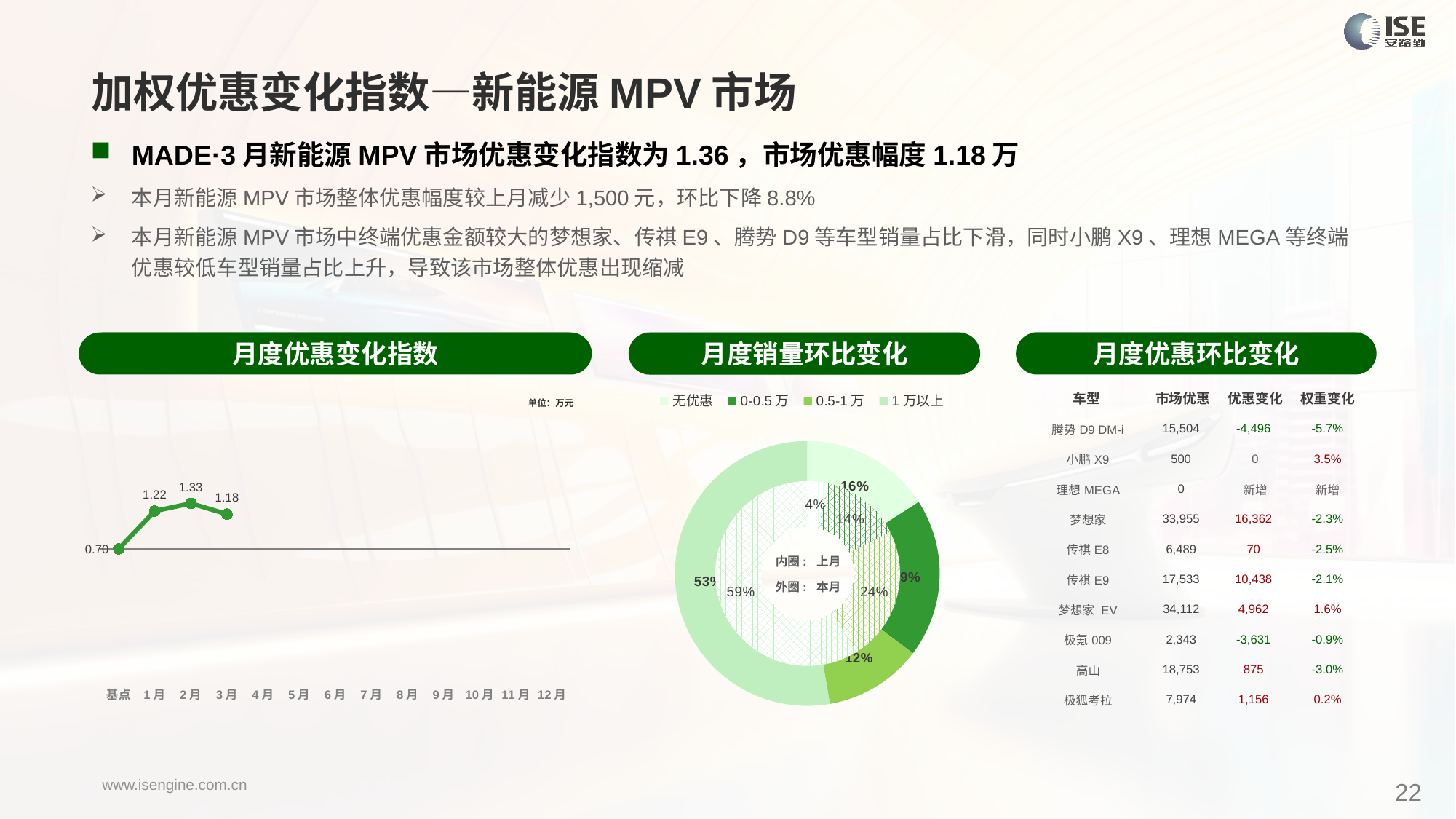

加权优惠变化指数—新能源MPV市场
MADE·3月新能源MPV市场优惠变化指数为1.36，市场优惠幅度1.18万
本月新能源MPV市场整体优惠幅度较上月减少1,500元，环比下降8.8%
本月新能源MPV市场中终端优惠金额较大的梦想家、传祺E9、腾势D9等车型销量占比下滑，同时小鹏X9、理想MEGA等终端优惠较低车型销量占比上升，导致该市场整体优惠出现缩减
月度优惠变化指数

月度优惠环比变化

月度销量环比变化

| 车型 | 市场优惠 | 优惠变化 | 权重变化 |
| --- | --- | --- | --- |
| 腾势D9 DM-i | 15,504 | -4,496 | -5.7% |
| 小鹏X9 | 500 | 0 | 3.5% |
| 理想MEGA | 0 | 新增 | 新增 |
| 梦想家 | 33,955 | 16,362 | -2.3% |
| 传祺E8 | 6,489 | 70 | -2.5% |
| 传祺E9 | 17,533 | 10,438 | -2.1% |
| 梦想家 EV | 34,112 | 4,962 | 1.6% |
| 极氪009 | 2,343 | -3,631 | -0.9% |
| 高山 | 18,753 | 875 | -3.0% |
| 极狐考拉 | 7,974 | 1,156 | 0.2% |

### Chart

| Category | Y2024 |
|---|---|
| 基点 | 0.0 |
| 1月 | 1.480512305779321 |
| 2月 | 1.78 |
| 3月 | 1.36 |
| 4月 | None |
| 5月 | None |
| 6月 | None |
| 7月 | None |
| 8月 | None |
| 9月 | None |
| 10月 | None |
| 11月 | None |
| 12月 | None |

### Chart

| Category | 销量 |
|---|---|
| 无优惠 | 3916.0 |
| 0-0.5万 | 4764.0 |
| 0.5-1万 | 2942.0 |
| 1万以上 | 12968.0 |
单位：万元

### Chart

| Category | 销量 |
|---|---|
| 无优惠 | 386.0 |
| 0-0.5万 | 1495.0 |
| 0.5-1万 | 2535.0 |
内圈:  上月
外圈:  本月
22